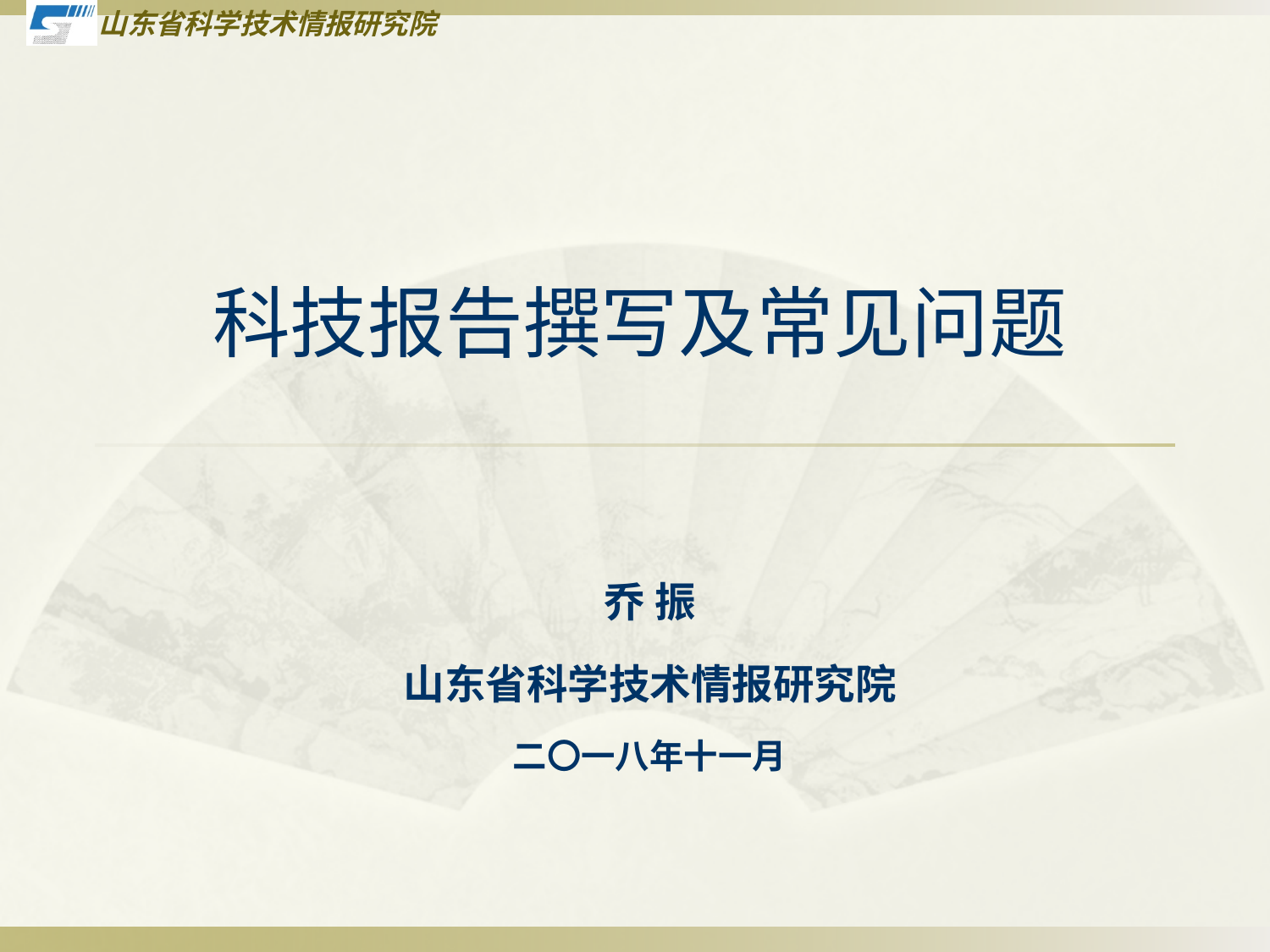

科技报告撰写及常见问题
乔 振
山东省科学技术情报研究院
二〇一八年十一月